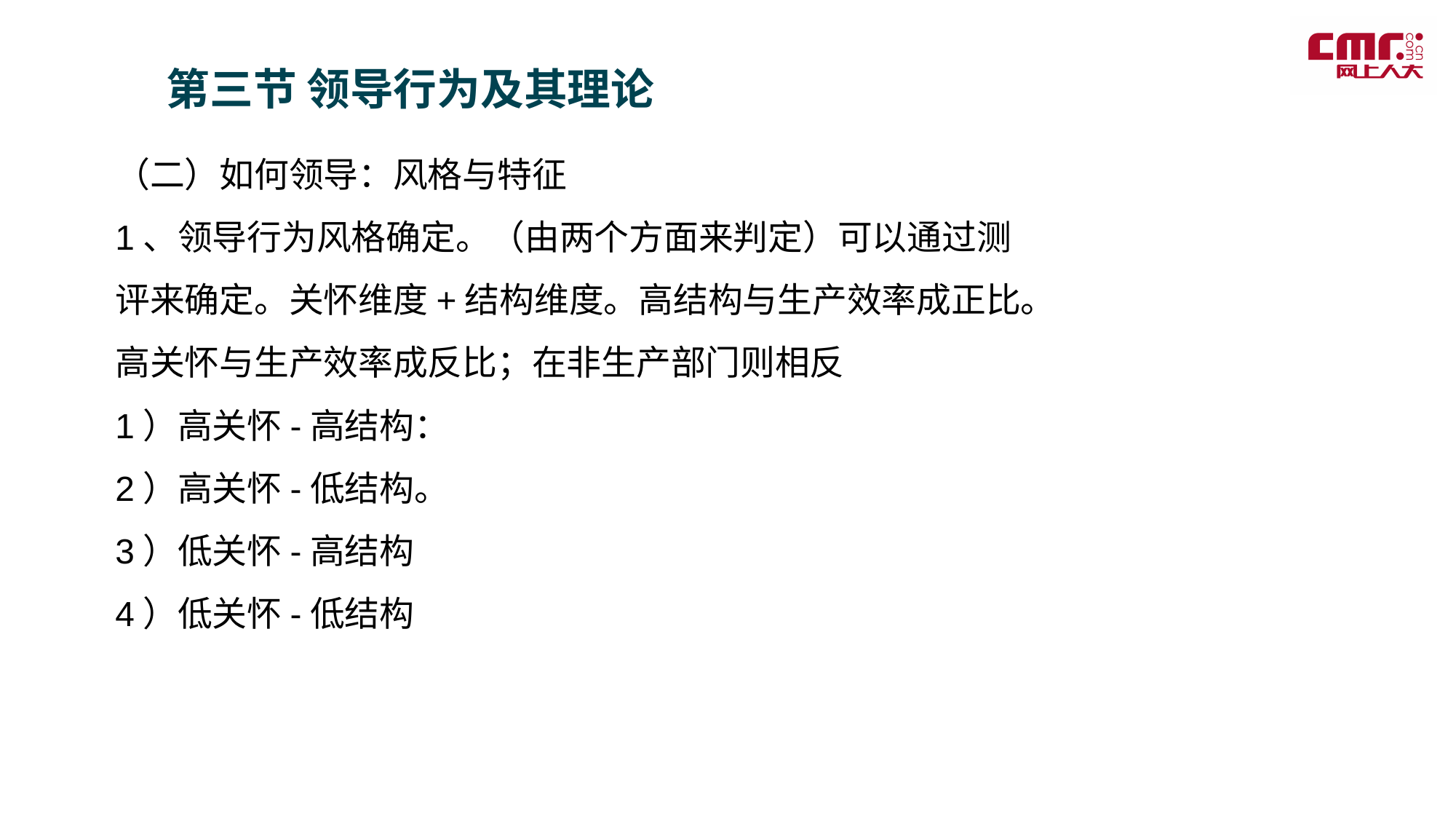

第三节 领导行为及其理论
（二）如何领导：风格与特征
1、领导行为风格确定。（由两个方面来判定）可以通过测评来确定。关怀维度+结构维度。高结构与生产效率成正比。高关怀与生产效率成反比；在非生产部门则相反
1）高关怀-高结构：
2）高关怀-低结构。
3）低关怀-高结构
4）低关怀-低结构